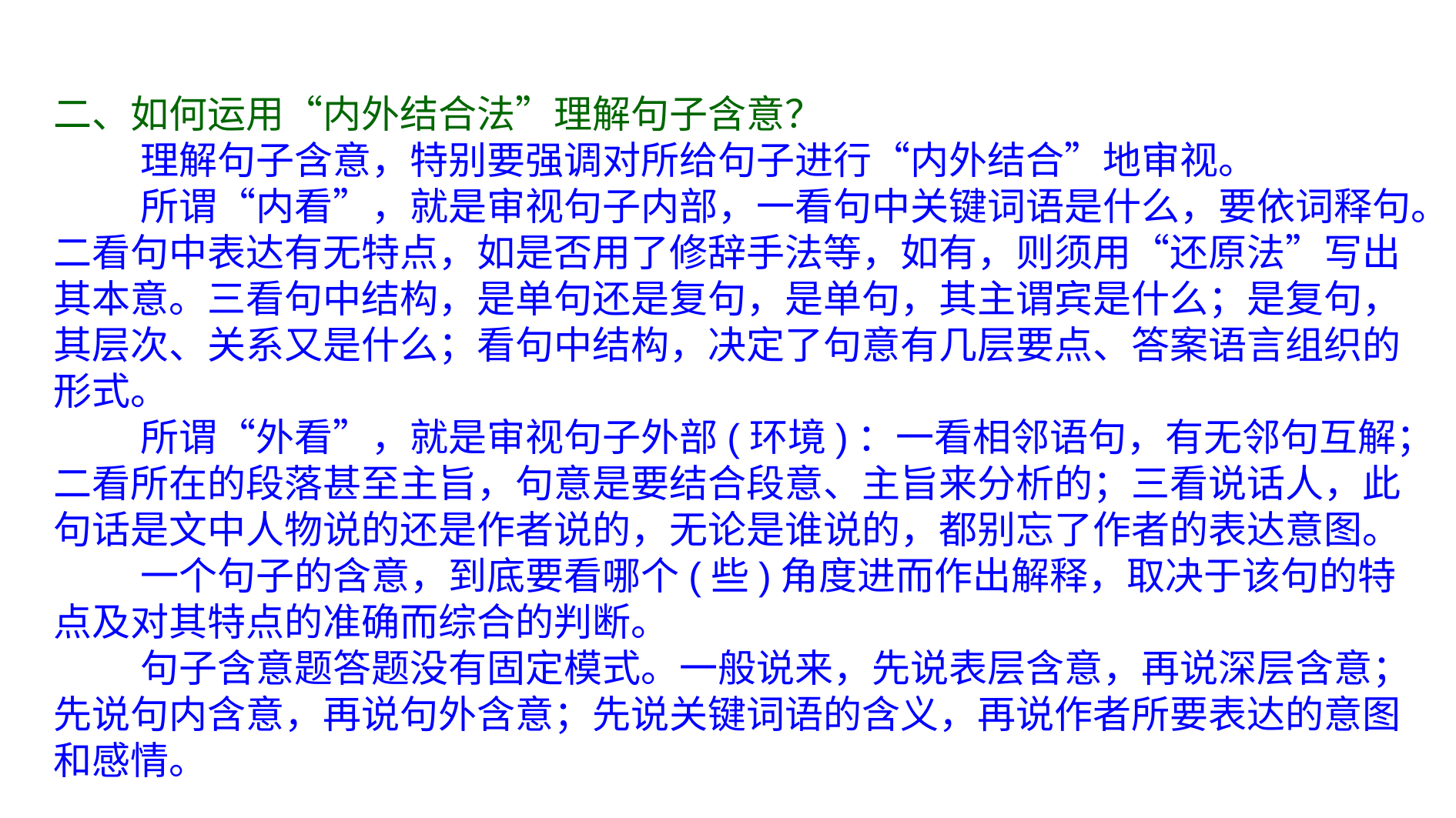

二、如何运用“内外结合法”理解句子含意？
         理解句子含意，特别要强调对所给句子进行“内外结合”地审视。
         所谓“内看”，就是审视句子内部，一看句中关键词语是什么，要依词释句。二看句中表达有无特点，如是否用了修辞手法等，如有，则须用“还原法”写出其本意。三看句中结构，是单句还是复句，是单句，其主谓宾是什么；是复句，其层次、关系又是什么；看句中结构，决定了句意有几层要点、答案语言组织的形式。
         所谓“外看”，就是审视句子外部(环境)：一看相邻语句，有无邻句互解；二看所在的段落甚至主旨，句意是要结合段意、主旨来分析的；三看说话人，此句话是文中人物说的还是作者说的，无论是谁说的，都别忘了作者的表达意图。
         一个句子的含意，到底要看哪个(些)角度进而作出解释，取决于该句的特点及对其特点的准确而综合的判断。
         句子含意题答题没有固定模式。一般说来，先说表层含意，再说深层含意；先说句内含意，再说句外含意；先说关键词语的含义，再说作者所要表达的意图和感情。